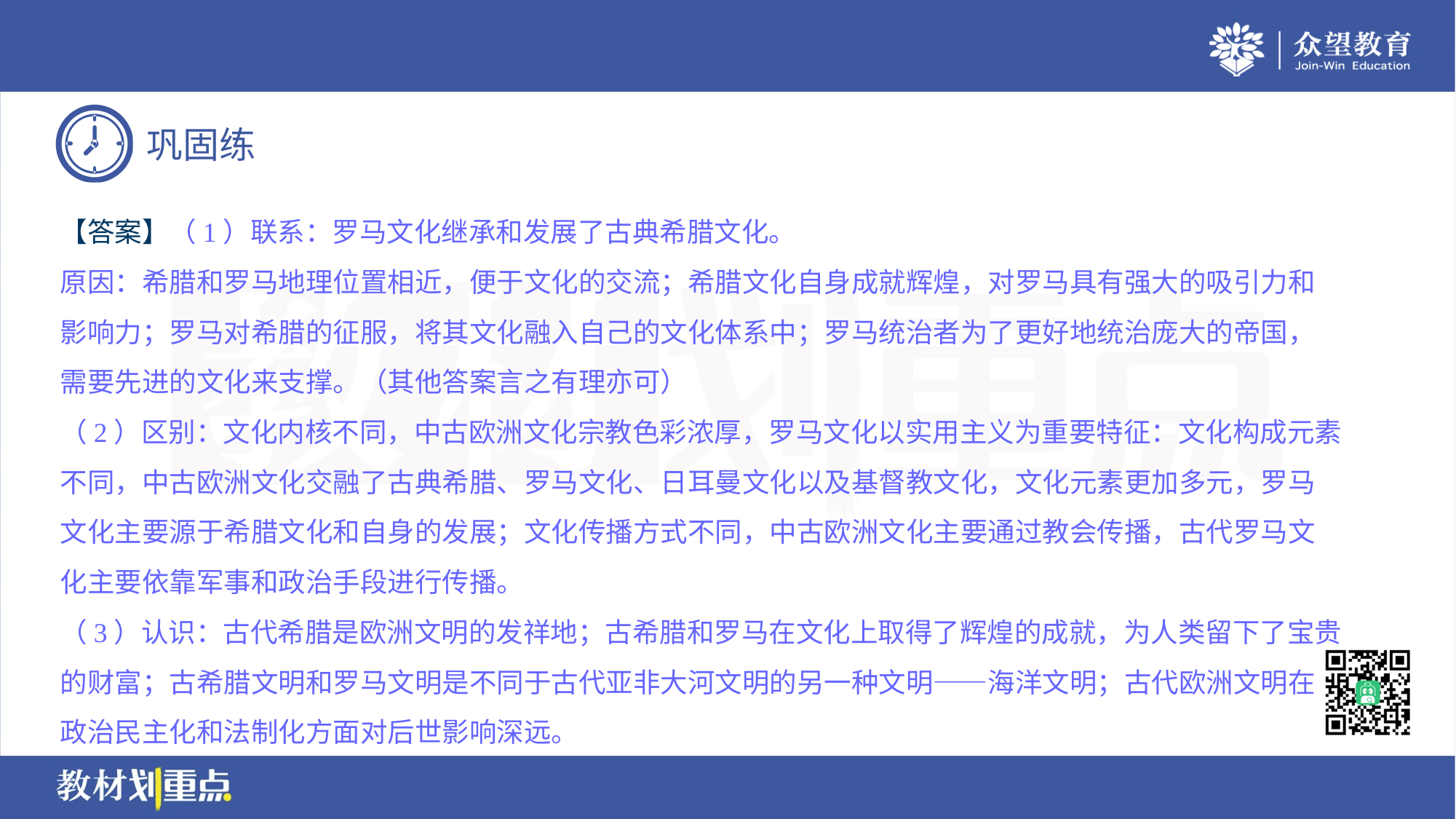

【答案】（1）联系：罗马文化继承和发展了古典希腊文化。
原因：希腊和罗马地理位置相近，便于文化的交流；希腊文化自身成就辉煌，对罗马具有强大的吸引力和
影响力；罗马对希腊的征服，将其文化融入自己的文化体系中；罗马统治者为了更好地统治庞大的帝国，
需要先进的文化来支撑。（其他答案言之有理亦可）
（2）区别：文化内核不同，中古欧洲文化宗教色彩浓厚，罗马文化以实用主义为重要特征：文化构成元素
不同，中古欧洲文化交融了古典希腊、罗马文化、日耳曼文化以及基督教文化，文化元素更加多元，罗马
文化主要源于希腊文化和自身的发展；文化传播方式不同，中古欧洲文化主要通过教会传播，古代罗马文
化主要依靠军事和政治手段进行传播。
（3）认识：古代希腊是欧洲文明的发祥地；古希腊和罗马在文化上取得了辉煌的成就，为人类留下了宝贵
的财富；古希腊文明和罗马文明是不同于古代亚非大河文明的另一种文明——海洋文明；古代欧洲文明在
政治民主化和法制化方面对后世影响深远。